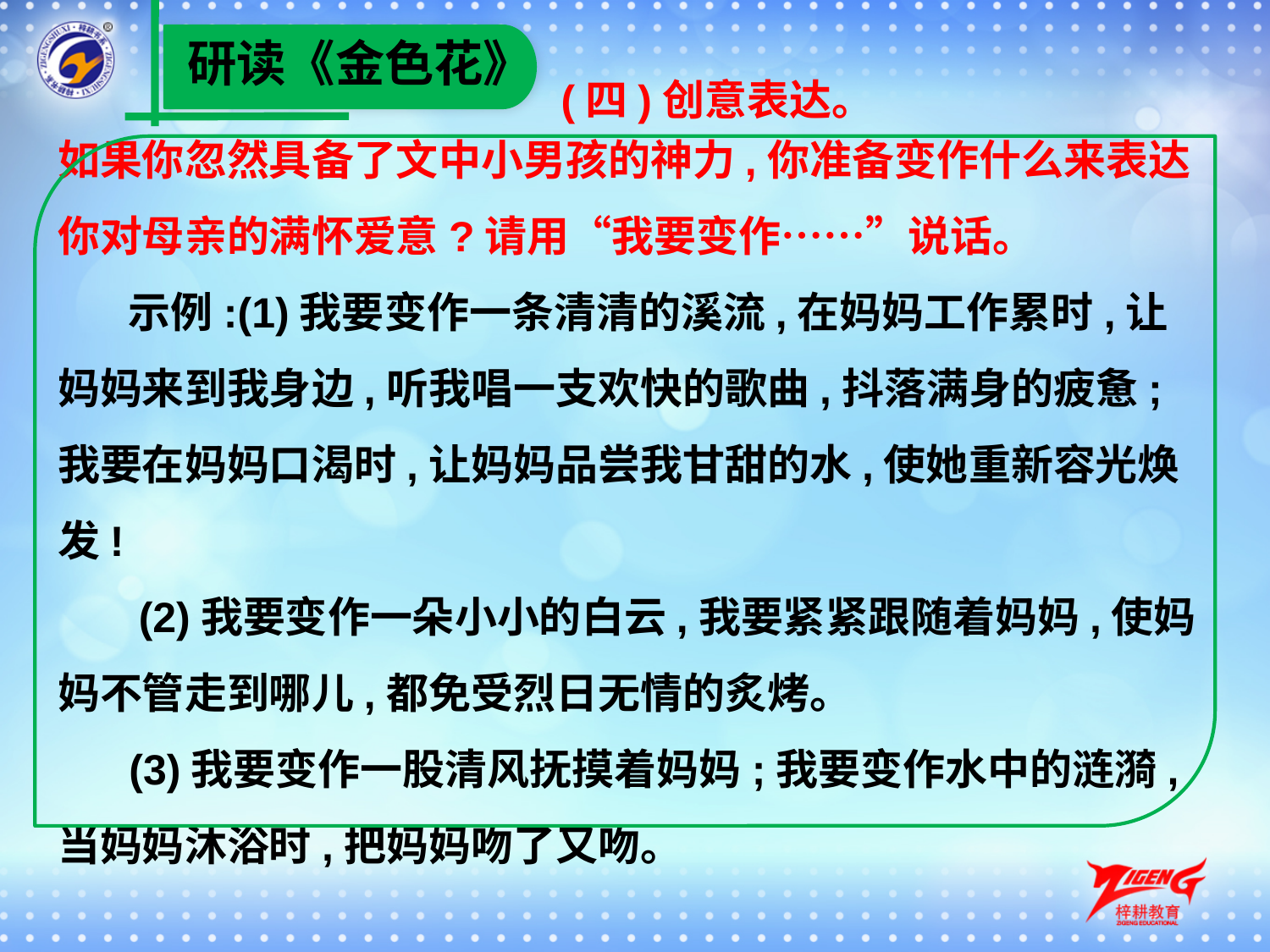

研读《金色花》
(四)创意表达。

如果你忽然具备了文中小男孩的神力,你准备变作什么来表达你对母亲的满怀爱意?请用“我要变作……”说话。
　   示例:(1)我要变作一条清清的溪流,在妈妈工作累时,让妈妈来到我身边,听我唱一支欢快的歌曲,抖落满身的疲惫;我要在妈妈口渴时,让妈妈品尝我甘甜的水,使她重新容光焕发!
　   (2)我要变作一朵小小的白云,我要紧紧跟随着妈妈,使妈妈不管走到哪儿,都免受烈日无情的炙烤。
　  (3)我要变作一股清风抚摸着妈妈;我要变作水中的涟漪,当妈妈沐浴时,把妈妈吻了又吻。